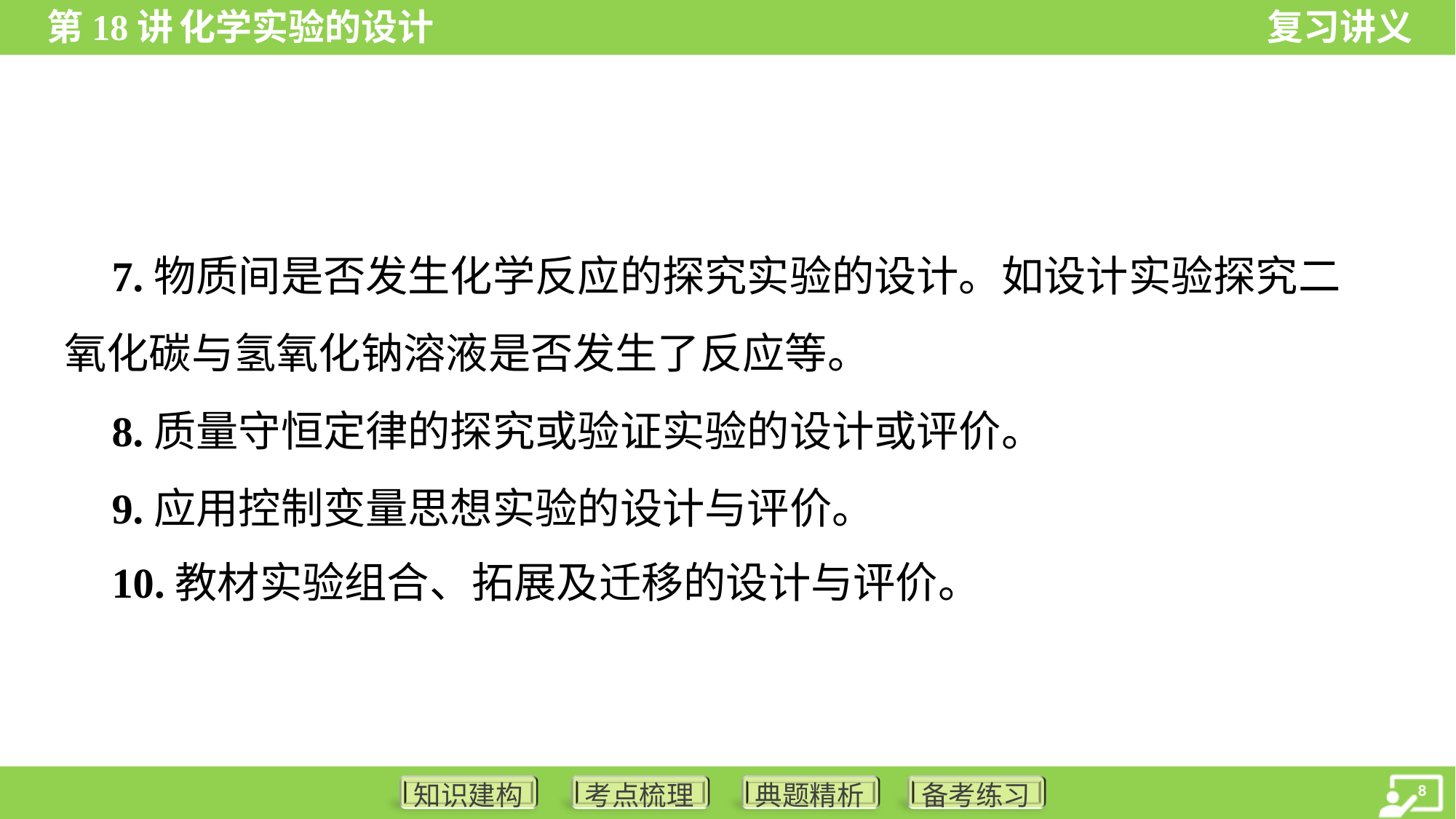

7.物质间是否发生化学反应的探究实验的设计。如设计实验探究二
氧化碳与氢氧化钠溶液是否发生了反应等。
    8.质量守恒定律的探究或验证实验的设计或评价。
    9.应用控制变量思想实验的设计与评价。
    10.教材实验组合、拓展及迁移的设计与评价。